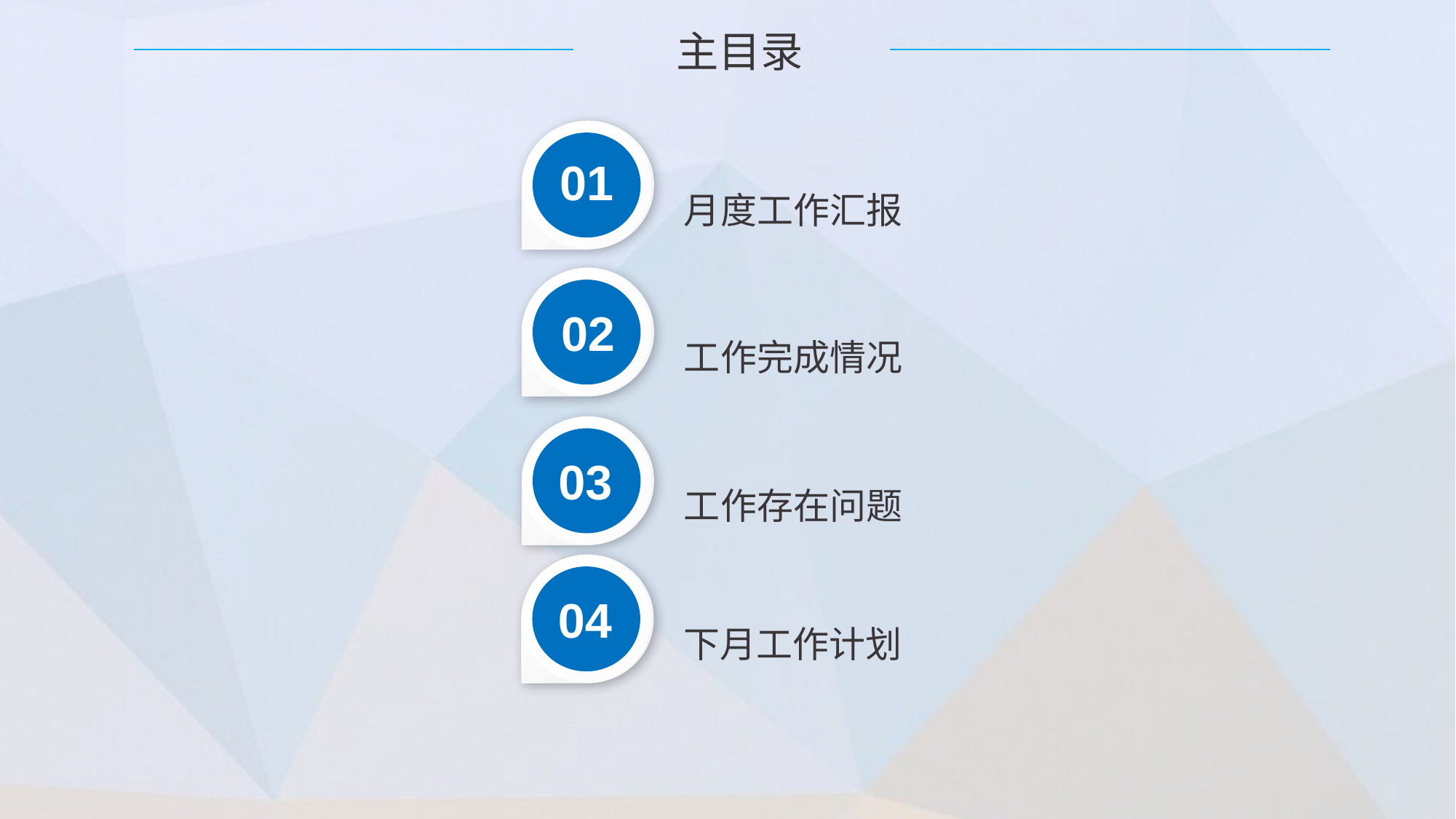

主目录

01
月度工作汇报

02
工作完成情况

03
工作存在问题

04
下月工作计划